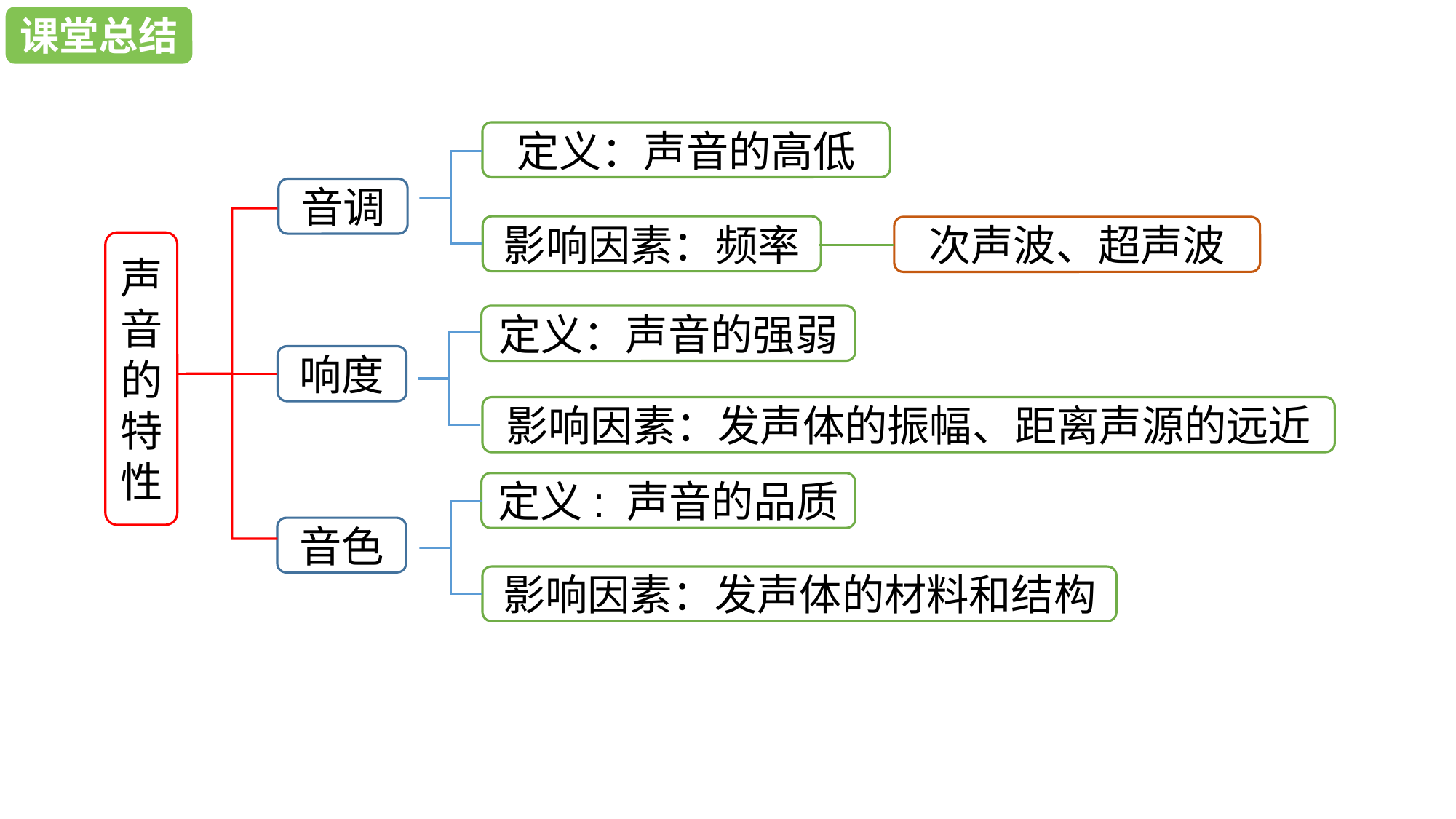

课堂总结
定义：声音的高低

音调

影响因素：频率
次声波、超声波
声音的特性
定义：声音的强弱

响度
影响因素：发声体的振幅、距离声源的远近
定义: 声音的品质

音色
影响因素：发声体的材料和结构